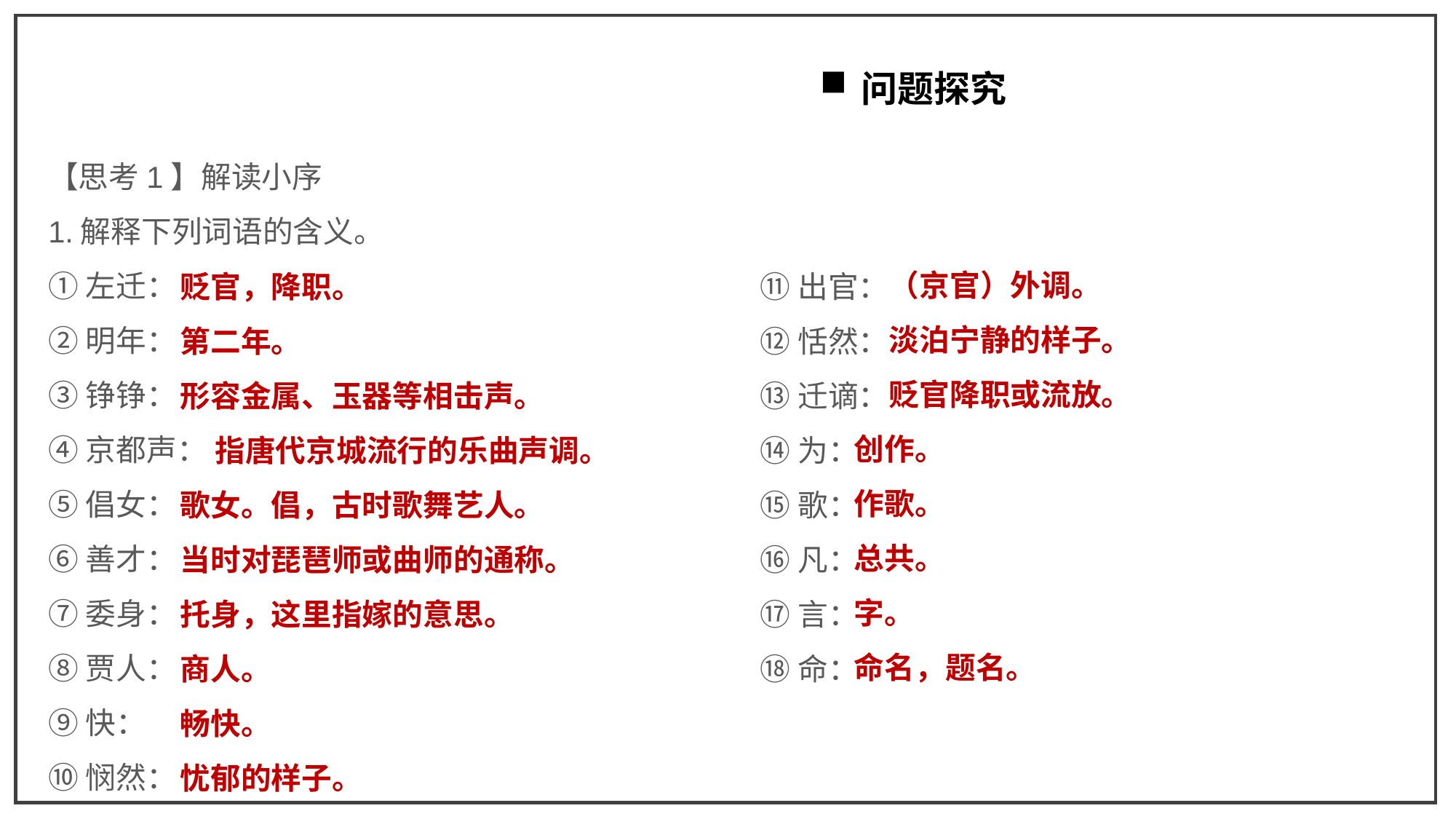

问题探究
【思考1】解读小序
1.解释下列词语的含义。
①左迁：
②明年：
③铮铮：
④京都声：
⑤倡女：
⑥善才：
⑦委身：
⑧贾人：
⑨快：
⑩悯然：
    （京官）外调。
    淡泊宁静的样子。
    贬官降职或流放。
创作。
作歌。
总共。
字。
命名，题名。
贬官，降职。
第二年。
形容金属、玉器等相击声。
    指唐代京城流行的乐曲声调。
歌女。倡，古时歌舞艺人。
当时对琵琶师或曲师的通称。
托身，这里指嫁的意思。
商人。
畅快。
忧郁的样子。
⑪出官：
⑫恬然：
⑬迁谪：
⑭为：
⑮歌：
⑯凡：
⑰言：
⑱命：